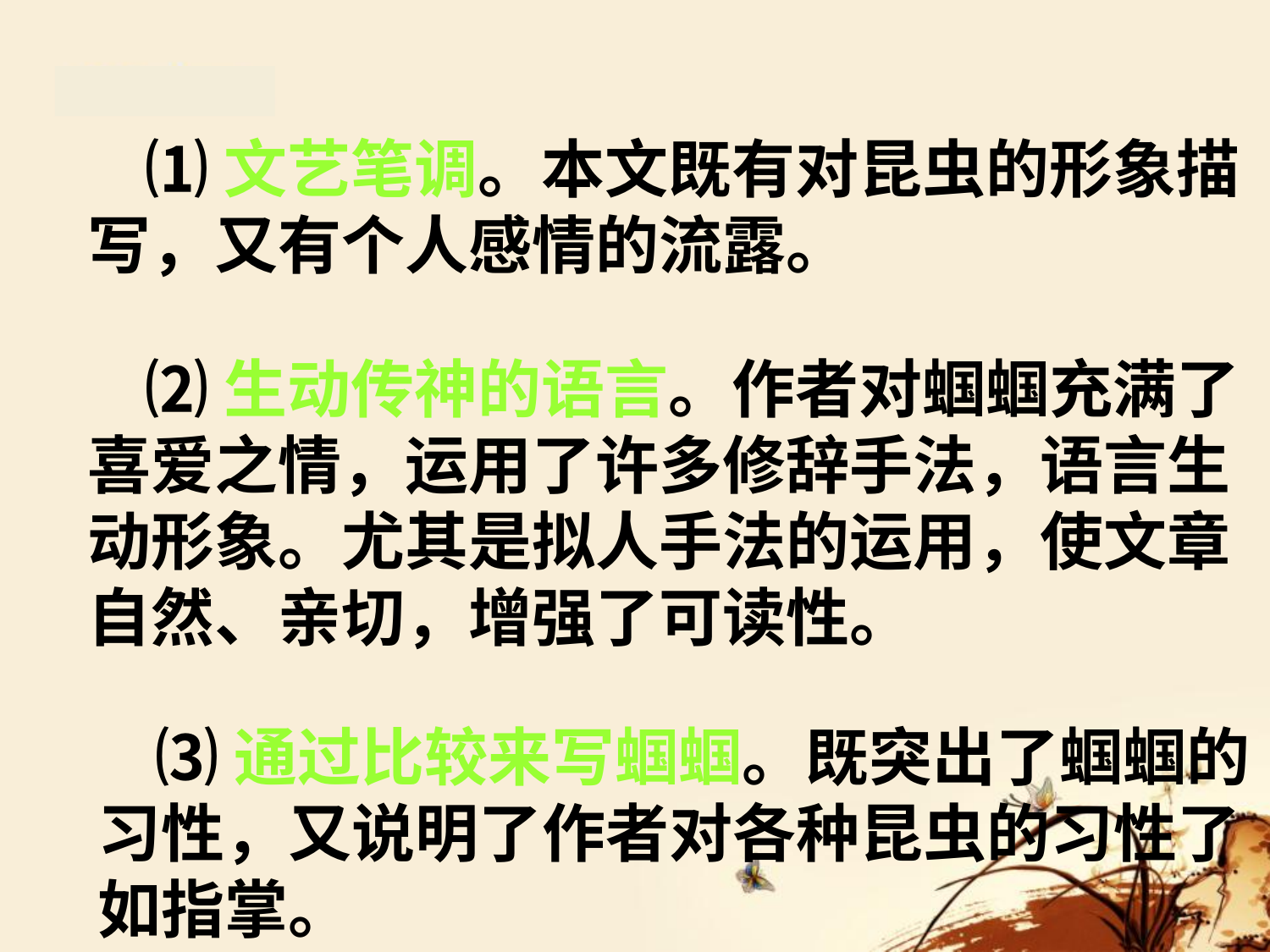

⑴文艺笔调。本文既有对昆虫的形象描写，又有个人感情的流露。

    ⑵生动传神的语言。作者对蝈蝈充满了喜爱之情，运用了许多修辞手法，语言生动形象。尤其是拟人手法的运用，使文章自然、亲切，增强了可读性。
    ⑶通过比较来写蝈蝈。既突出了蝈蝈的习性，又说明了作者对各种昆虫的习性了如指掌。